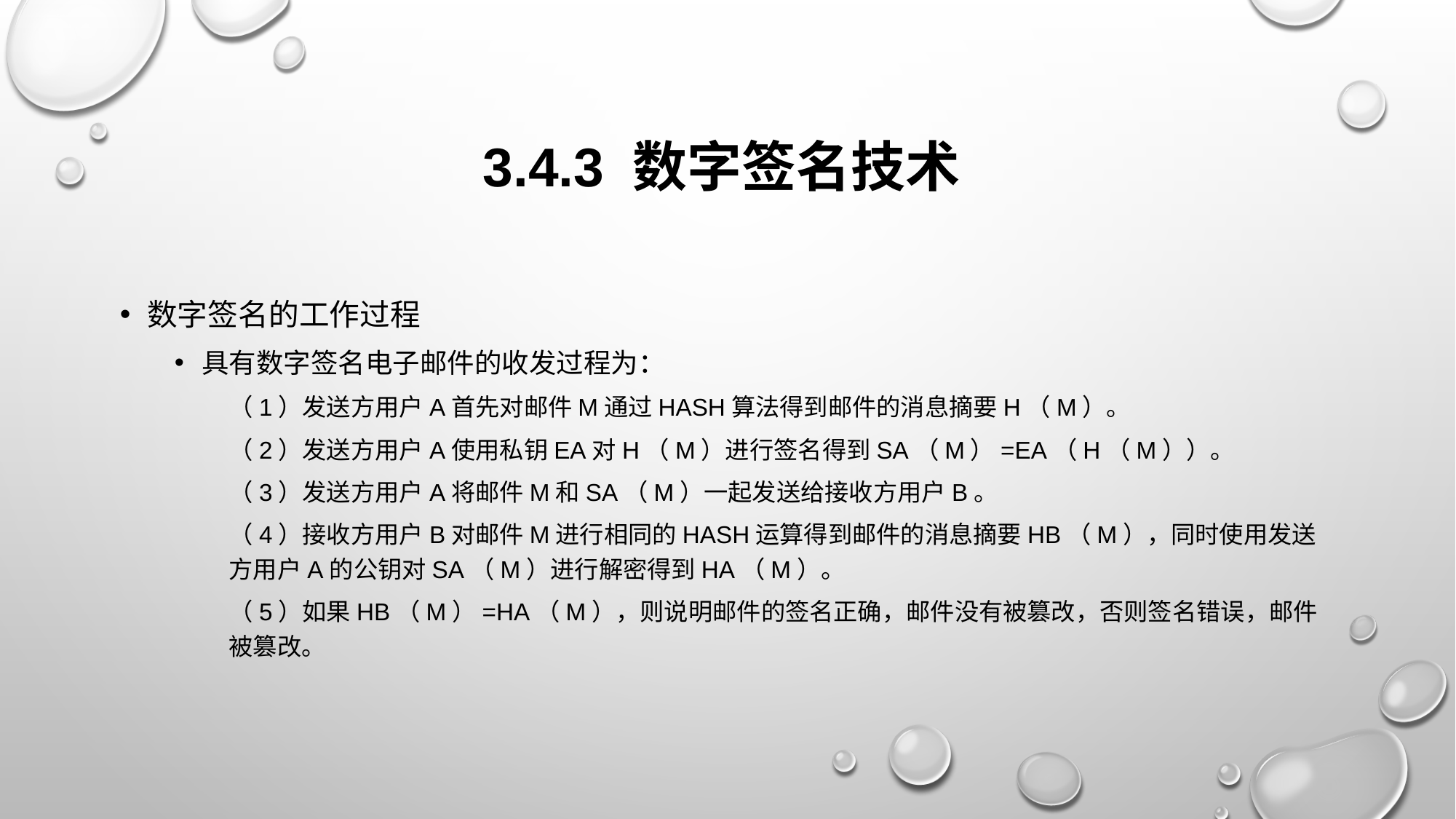

# 3.4.3 数字签名技术
数字签名的工作过程
具有数字签名电子邮件的收发过程为：
（1）发送方用户A首先对邮件M通过Hash算法得到邮件的消息摘要H（M）。
（2）发送方用户A使用私钥Ea对H（M）进行签名得到Sa（M）=Ea（H（M））。
（3）发送方用户A将邮件M和Sa（M）一起发送给接收方用户B。
（4）接收方用户B对邮件M进行相同的Hash运算得到邮件的消息摘要Hb（M），同时使用发送方用户A的公钥对Sa（M）进行解密得到Ha（M）。
（5）如果Hb（M）=Ha（M），则说明邮件的签名正确，邮件没有被篡改，否则签名错误，邮件被篡改。